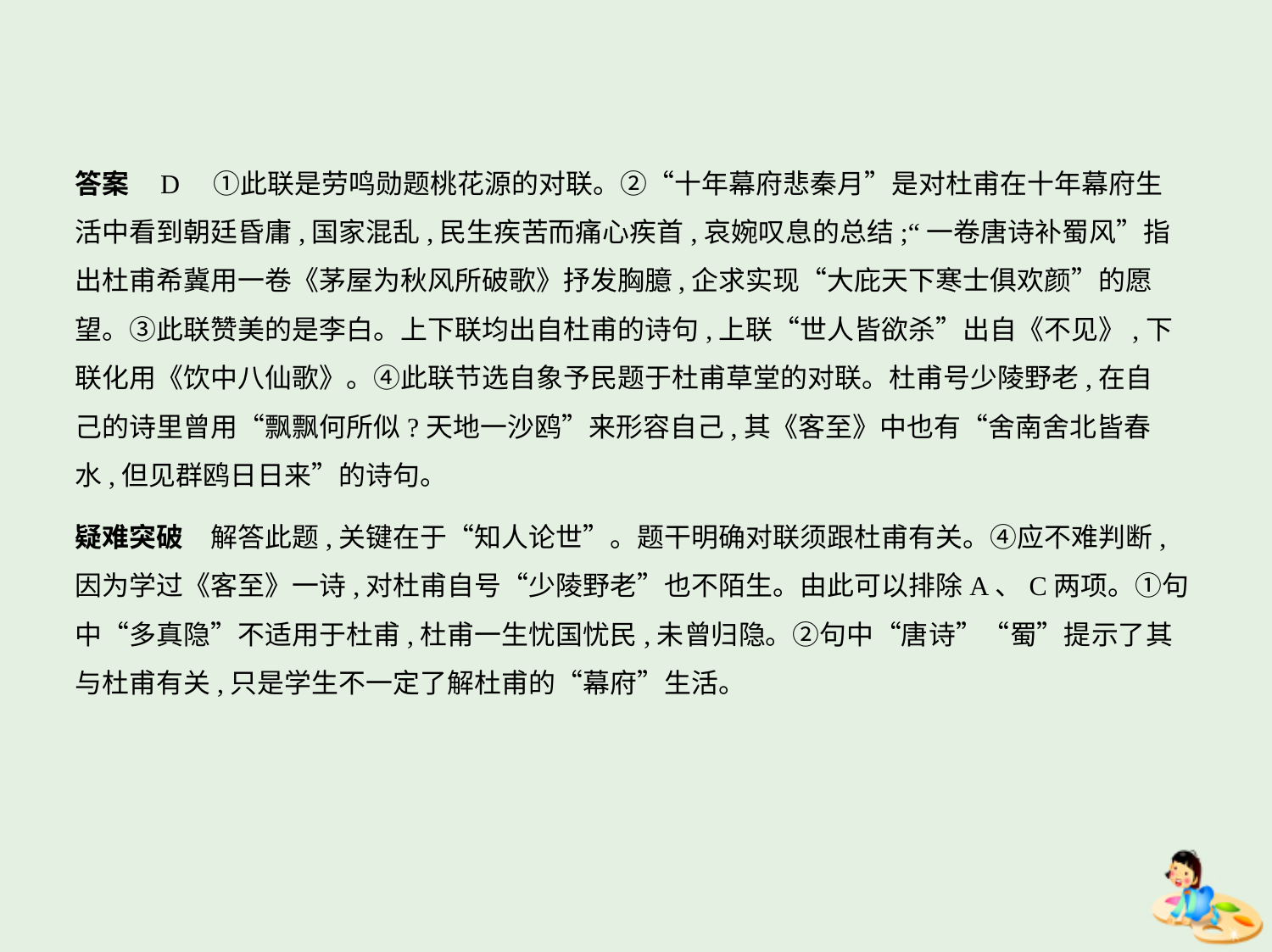

答案    D　①此联是劳鸣勋题桃花源的对联。②“十年幕府悲秦月”是对杜甫在十年幕府生
活中看到朝廷昏庸,国家混乱,民生疾苦而痛心疾首,哀婉叹息的总结;“一卷唐诗补蜀风”指
出杜甫希冀用一卷《茅屋为秋风所破歌》抒发胸臆,企求实现“大庇天下寒士俱欢颜”的愿
望。③此联赞美的是李白。上下联均出自杜甫的诗句,上联“世人皆欲杀”出自《不见》,下
联化用《饮中八仙歌》。④此联节选自象予民题于杜甫草堂的对联。杜甫号少陵野老,在自
己的诗里曾用“飘飘何所似?天地一沙鸥”来形容自己,其《客至》中也有“舍南舍北皆春
水,但见群鸥日日来”的诗句。
疑难突破　解答此题,关键在于“知人论世”。题干明确对联须跟杜甫有关。④应不难判断,
因为学过《客至》一诗,对杜甫自号“少陵野老”也不陌生。由此可以排除A、C两项。①句
中“多真隐”不适用于杜甫,杜甫一生忧国忧民,未曾归隐。②句中“唐诗”“蜀”提示了其
与杜甫有关,只是学生不一定了解杜甫的“幕府”生活。